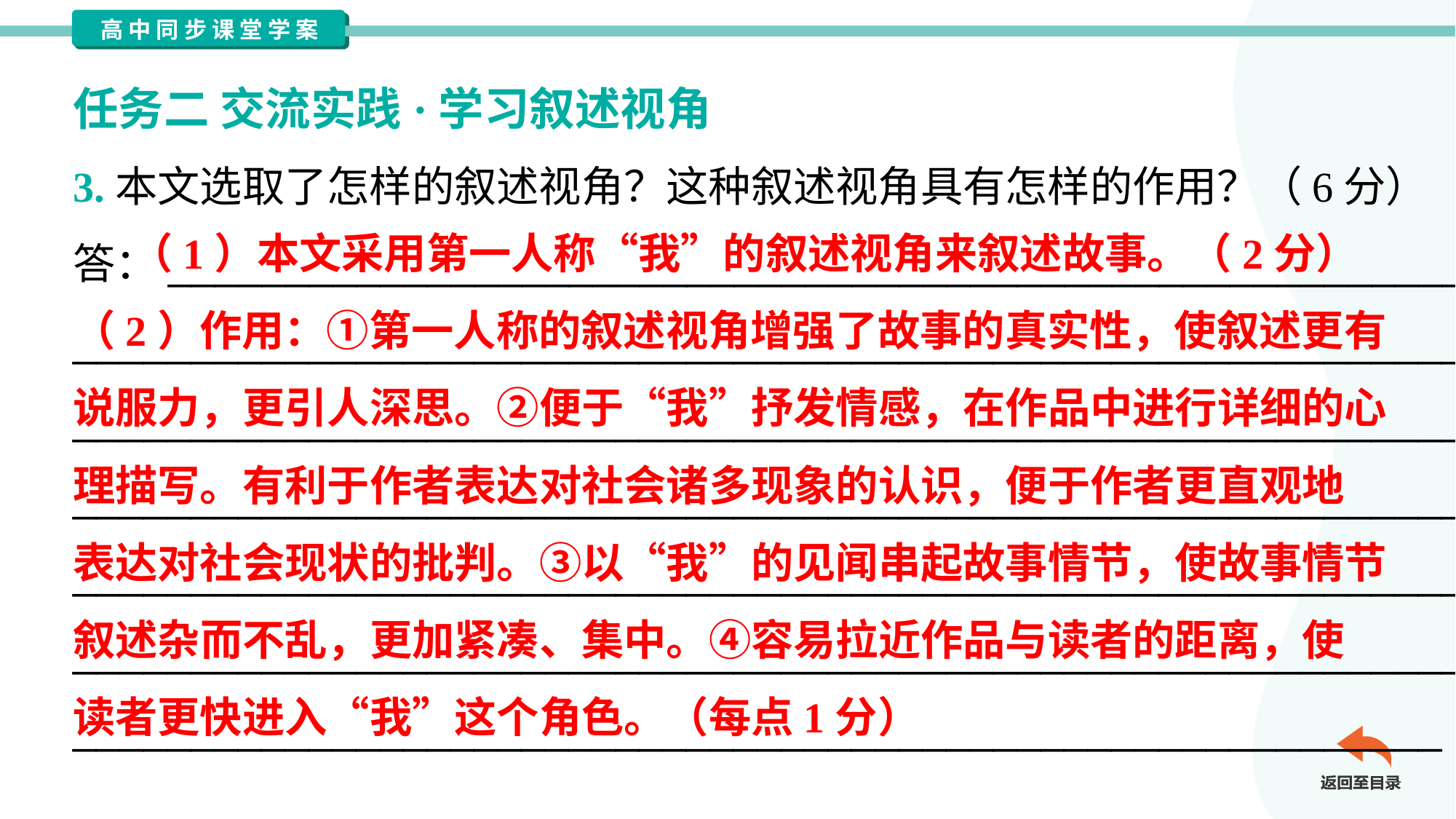

任务二 交流实践·学习叙述视角
3.本文选取了怎样的叙述视角？这种叙述视角具有怎样的作用？（6分）
答：_________________________________________________________
_____________________________________________________________
_____________________________________________________________
_____________________________________________________________
_____________________________________________________________
_____________________________________________________________
__________________________________________________________
     （1）本文采用第一人称“我”的叙述视角来叙述故事。（2分）
（2）作用：①第一人称的叙述视角增强了故事的真实性，使叙述更有
说服力，更引人深思。②便于“我”抒发情感，在作品中进行详细的心
理描写。有利于作者表达对社会诸多现象的认识，便于作者更直观地
表达对社会现状的批判。③以“我”的见闻串起故事情节，使故事情节
叙述杂而不乱，更加紧凑、集中。④容易拉近作品与读者的距离，使
读者更快进入“我”这个角色。（每点1分）